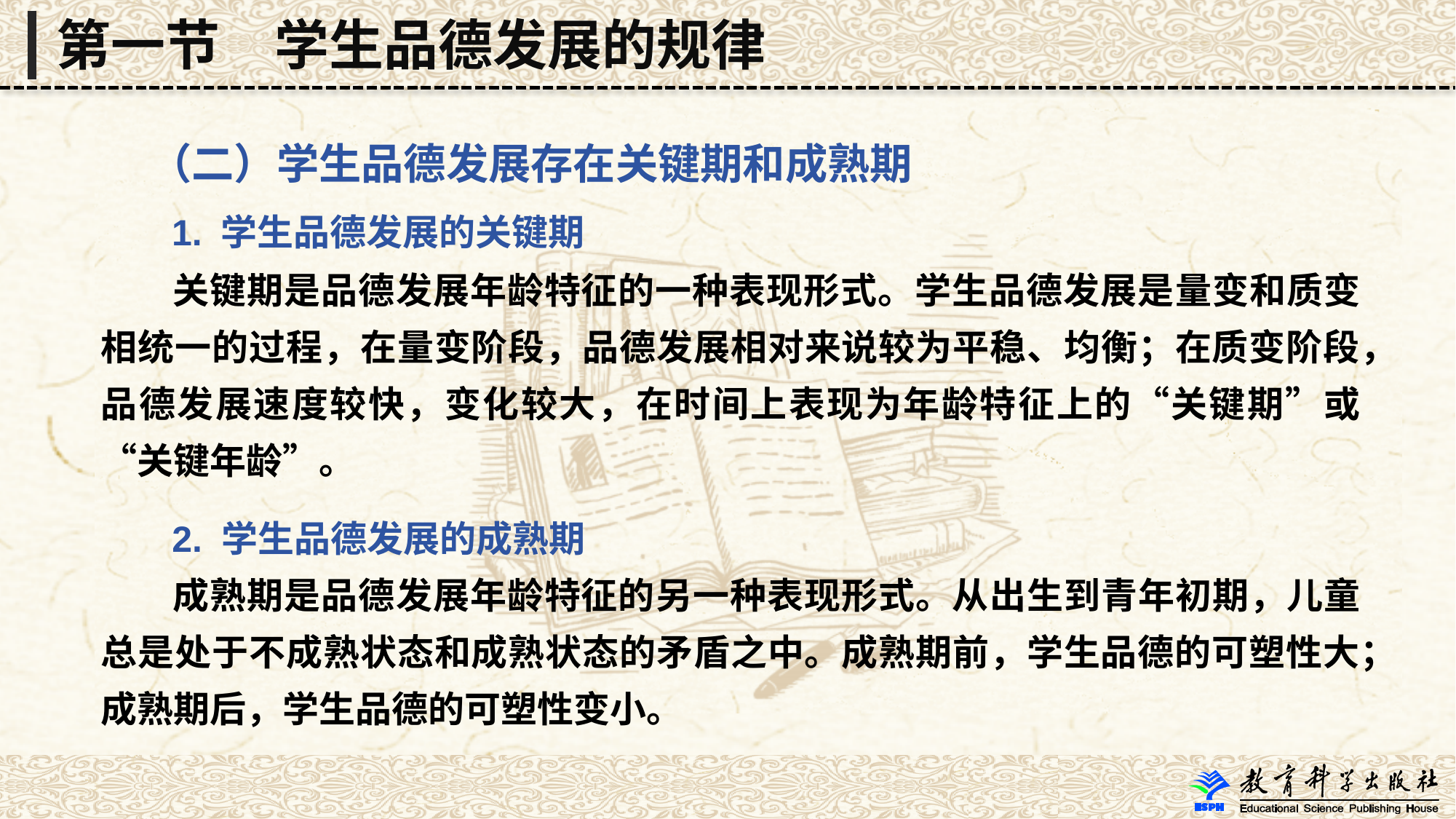

第一节　学生品德发展的规律
    （二）学生品德发展存在关键期和成熟期
      1. 学生品德发展的关键期
       关键期是品德发展年龄特征的一种表现形式。学生品德发展是量变和质变相统一的过程，在量变阶段，品德发展相对来说较为平稳、均衡；在质变阶段，品德发展速度较快，变化较大，在时间上表现为年龄特征上的“关键期”或“关键年龄”。

       2. 学生品德发展的成熟期
       成熟期是品德发展年龄特征的另一种表现形式。从出生到青年初期，儿童总是处于不成熟状态和成熟状态的矛盾之中。成熟期前，学生品德的可塑性大；成熟期后，学生品德的可塑性变小。